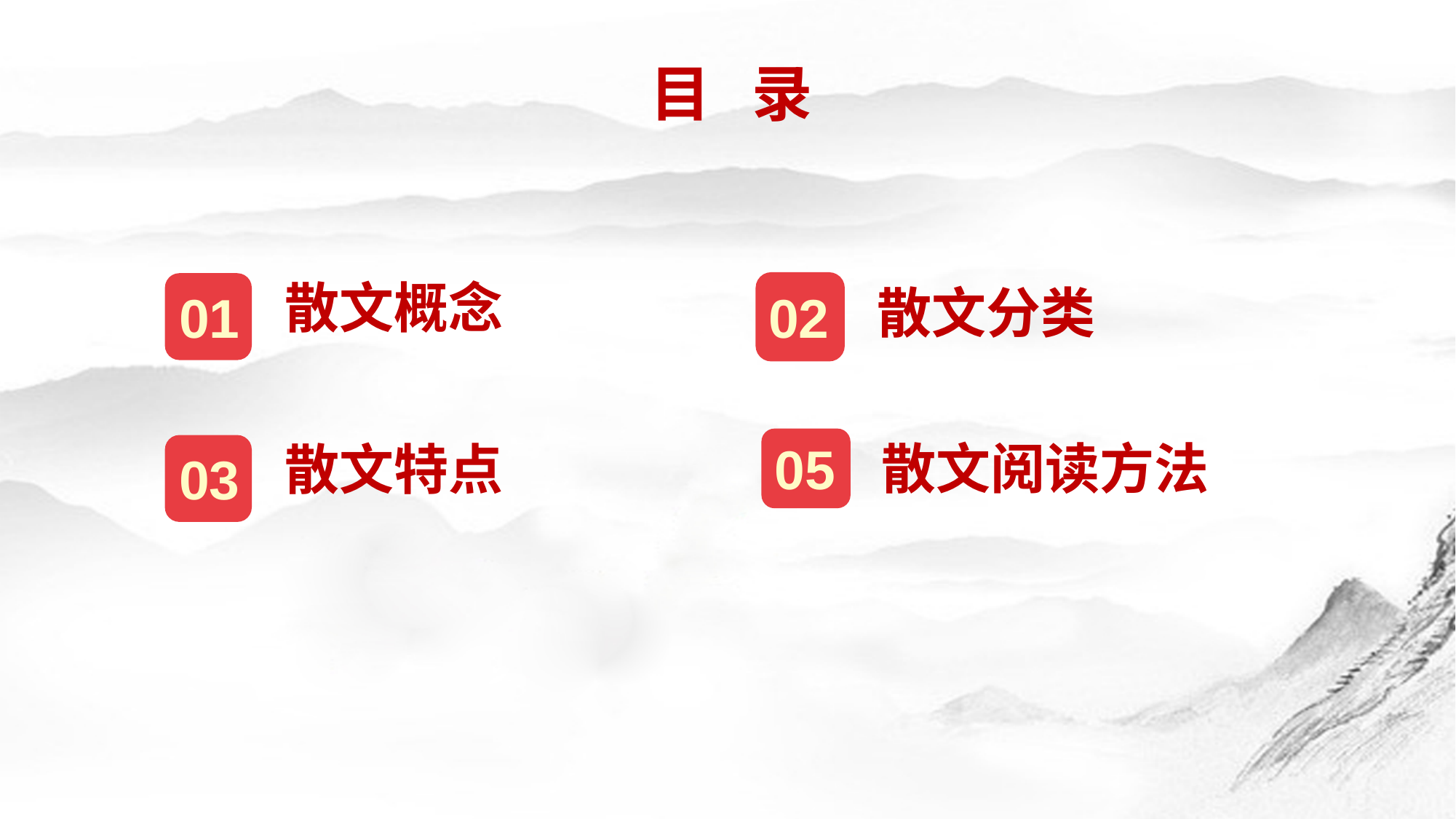

目   录
散文概念

01
散文分类

02
散文阅读方法
05

散文特点

03